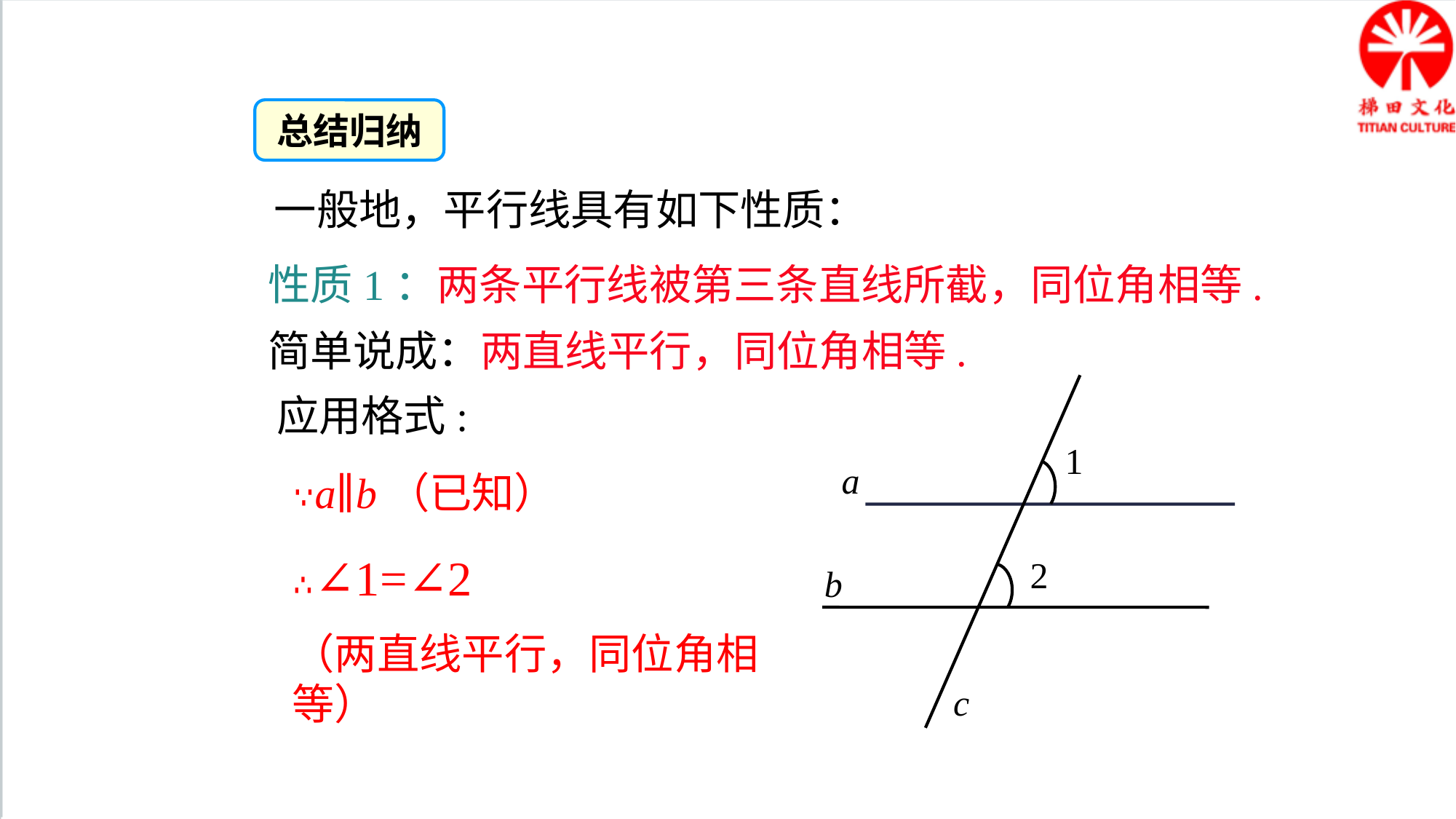

总结归纳
一般地，平行线具有如下性质：
性质1：两条平行线被第三条直线所截，同位角相等.
简单说成：两直线平行，同位角相等.

1
a

2
b

c
应用格式:
∵a∥b（已知）
∴∠1=∠2
（两直线平行，同位角相等）